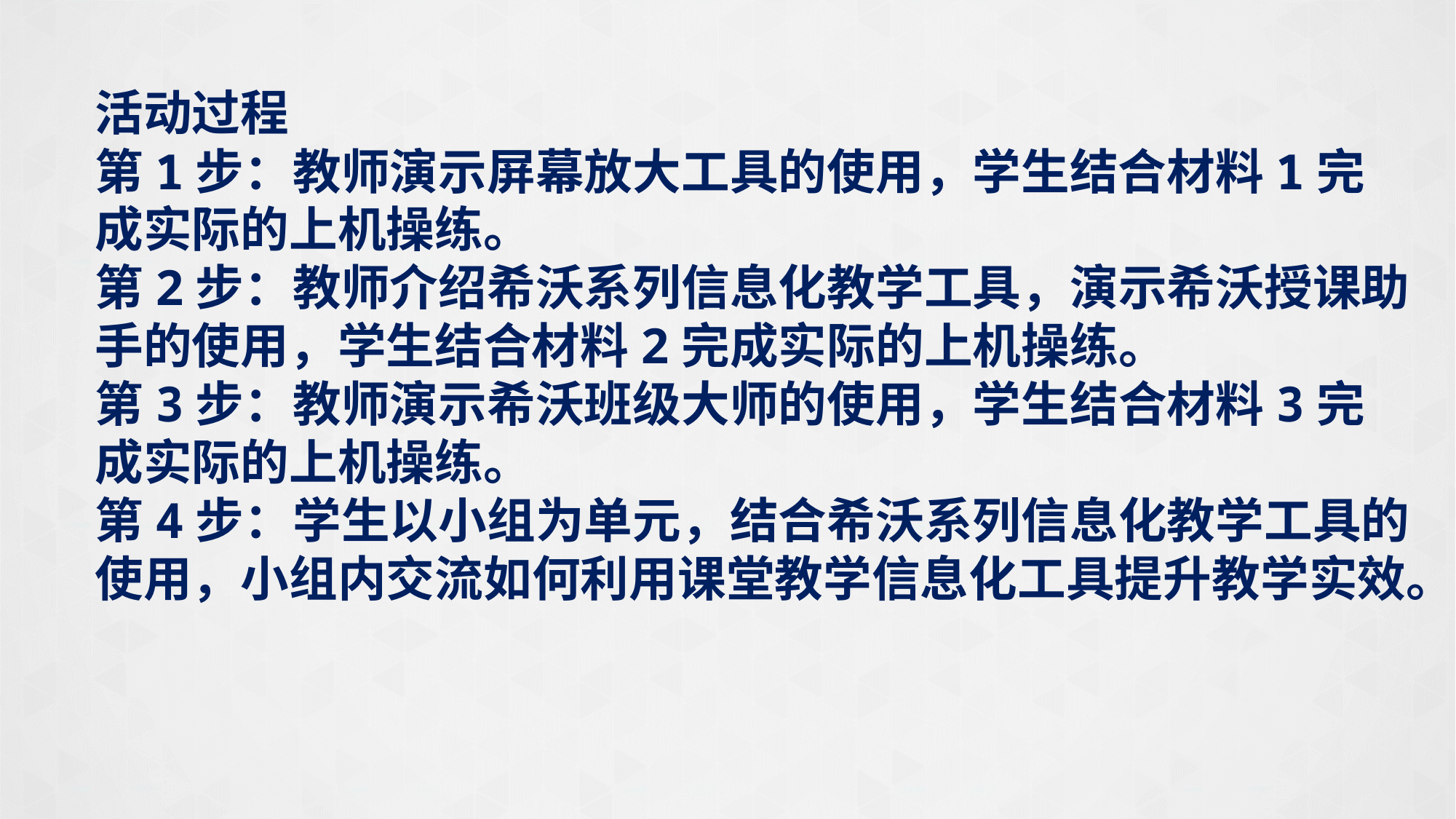

活动过程
第1步：教师演示屏幕放大工具的使用，学生结合材料1完成实际的上机操练。
第2步：教师介绍希沃系列信息化教学工具，演示希沃授课助手的使用，学生结合材料2完成实际的上机操练。
第3步：教师演示希沃班级大师的使用，学生结合材料3完成实际的上机操练。
第4步：学生以小组为单元，结合希沃系列信息化教学工具的使用，小组内交流如何利用课堂教学信息化工具提升教学实效。